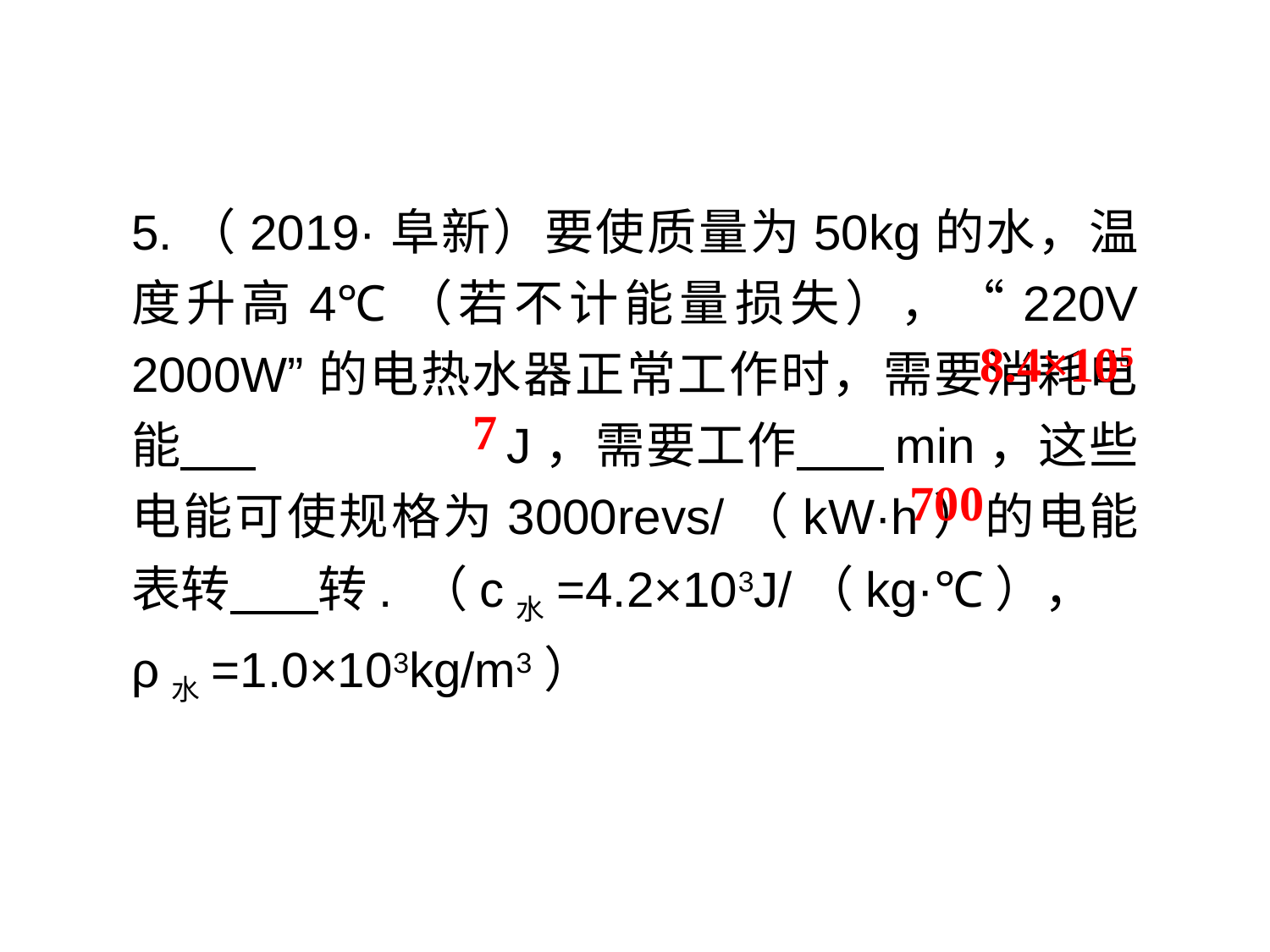

5.（2019·阜新）要使质量为50kg的水，温度升高4℃（若不计能量损失），“220V 2000W”的电热水器正常工作时，需要消耗电能      .               J，需要工作       min，这些电能可使规格为3000revs/（kW·h）的电能表转        转. （c水=4.2×103J/（kg·℃），
ρ水=1.0×103kg/m3）
8.4×105
7
700